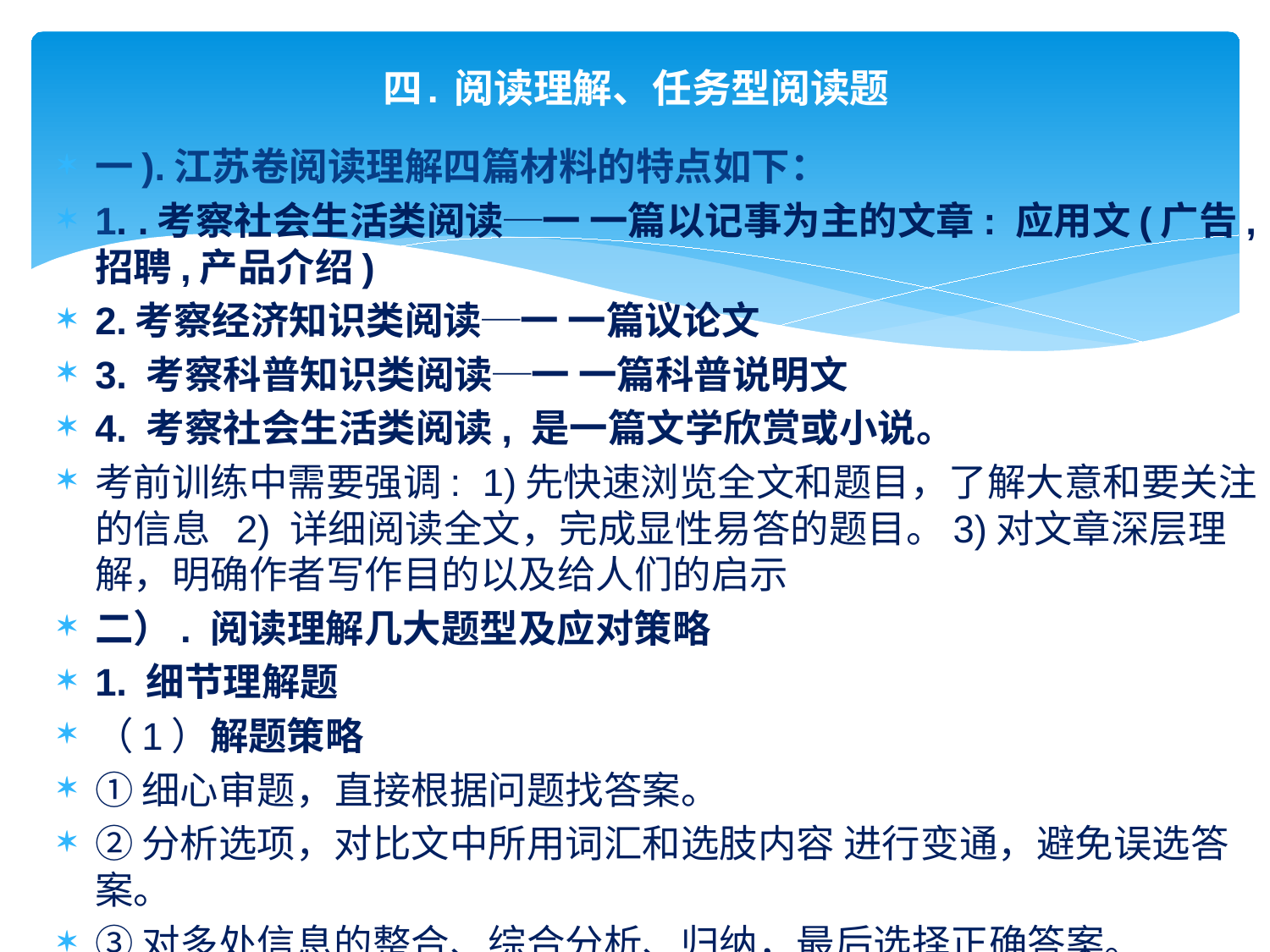

# 四. 阅读理解、任务型阅读题
一).江苏卷阅读理解四篇材料的特点如下：
1. .考察社会生活类阅读─一 一篇以记事为主的文章: 应用文(广告,招聘,产品介绍)
2.考察经济知识类阅读─一 一篇议论文
3. 考察科普知识类阅读─一 一篇科普说明文
4. 考察社会生活类阅读, 是一篇文学欣赏或小说。
考前训练中需要强调:  1)先快速浏览全文和题目，了解大意和要关注的信息  2) 详细阅读全文，完成显性易答的题目。3)对文章深层理解，明确作者写作目的以及给人们的启示
二）. 阅读理解几大题型及应对策略
1. 细节理解题
（1）解题策略
①细心审题，直接根据问题找答案。
②分析选项，对比文中所用词汇和选肢内容 进行变通，避免误选答案。
③对多处信息的整合、综合分析、归纳，最后选择正确答案。